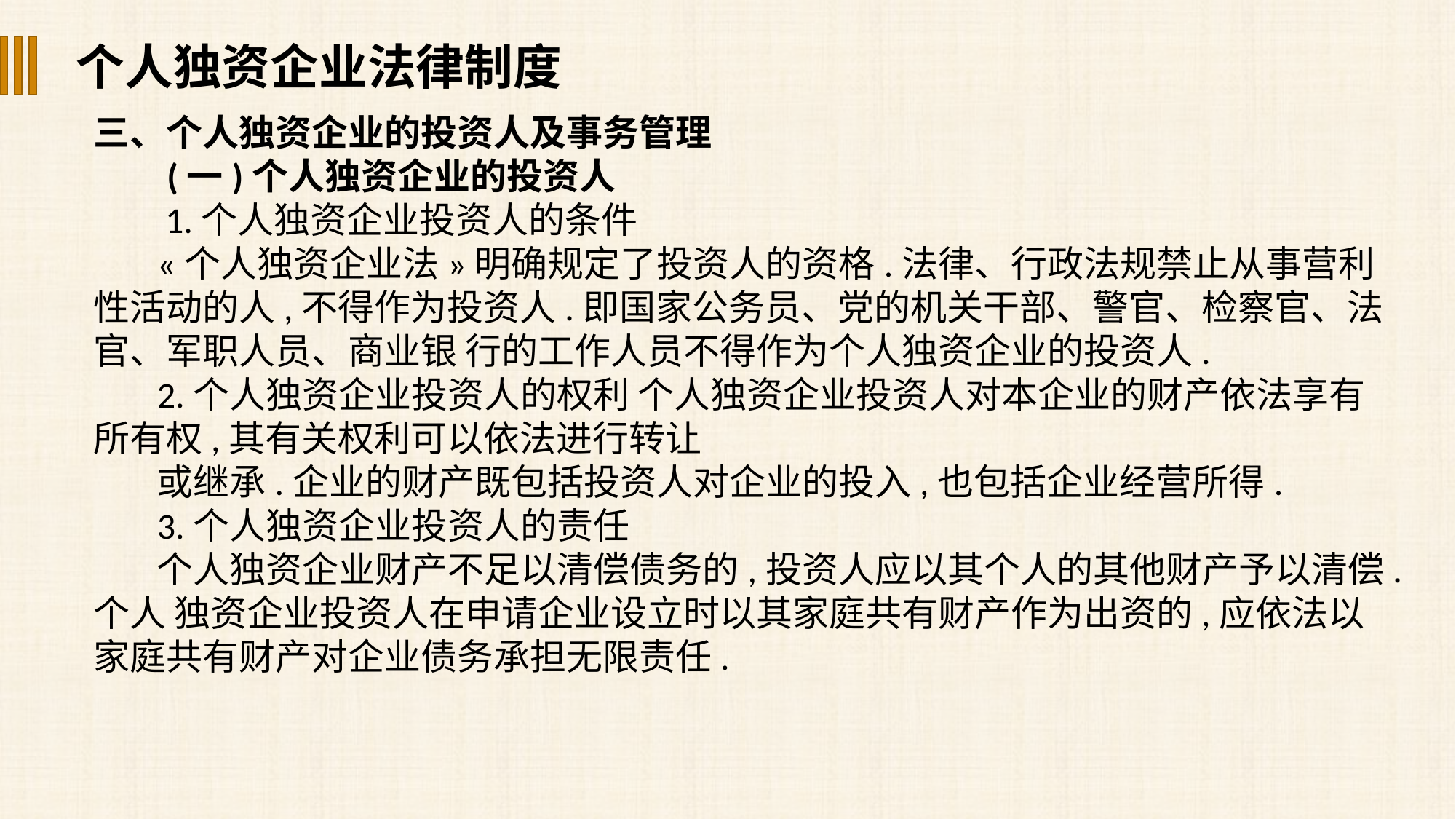

个人独资企业法律制度

三、个人独资企业的投资人及事务管理
         (一)个人独资企业的投资人
 1.个人独资企业投资人的条件
«个人独资企业法»明确规定了投资人的资格.法律、行政法规禁止从事营利性活动的人,不得作为投资人.即国家公务员、党的机关干部、警官、检察官、法官、军职人员、商业银 行的工作人员不得作为个人独资企业的投资人.
2.个人独资企业投资人的权利 个人独资企业投资人对本企业的财产依法享有所有权,其有关权利可以依法进行转让
或继承.企业的财产既包括投资人对企业的投入,也包括企业经营所得.
3.个人独资企业投资人的责任
个人独资企业财产不足以清偿债务的,投资人应以其个人的其他财产予以清偿.个人 独资企业投资人在申请企业设立时以其家庭共有财产作为出资的,应依法以家庭共有财产对企业债务承担无限责任.